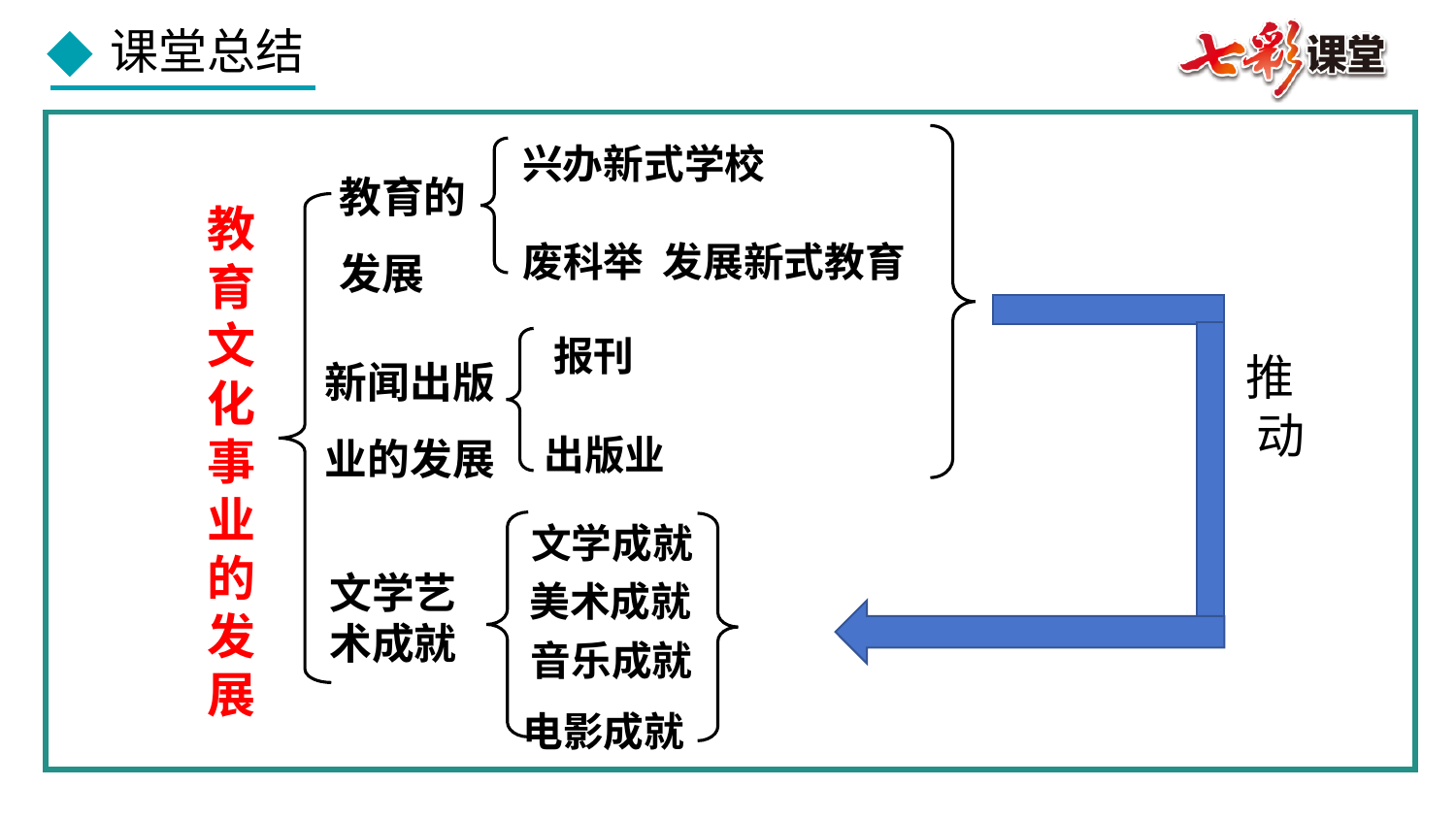

兴办新式学校

教育的
发展
教育文化事业的发展

废科举  发展新式教育

报刊
新闻出版业的发展

推        动
出版业

文学成就

美术成就
文学艺术成就

音乐成就
电影成就